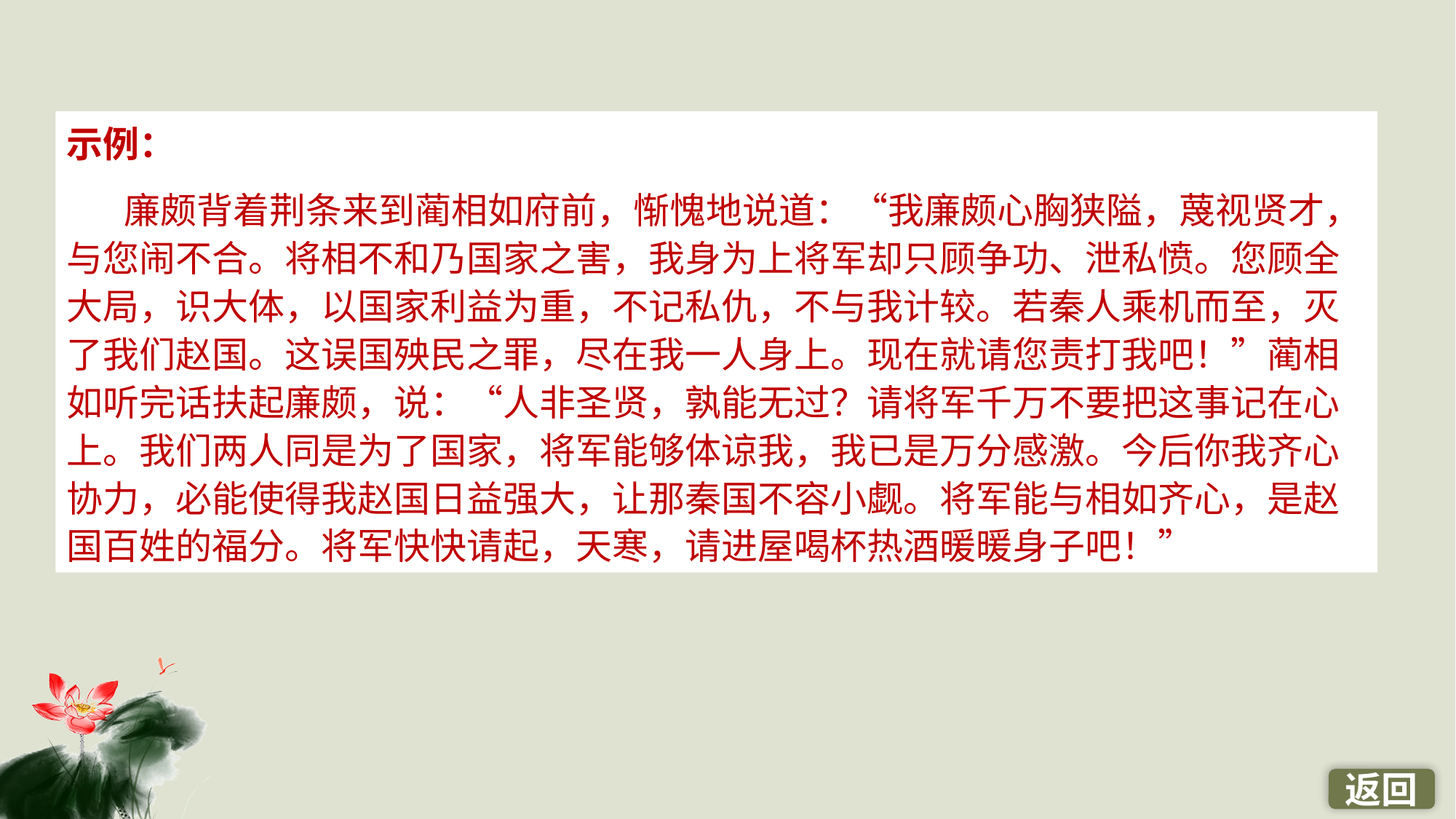

示例：
      廉颇背着荆条来到蔺相如府前，惭愧地说道：“我廉颇心胸狭隘，蔑视贤才，与您闹不合。将相不和乃国家之害，我身为上将军却只顾争功、泄私愤。您顾全大局，识大体，以国家利益为重，不记私仇，不与我计较。若秦人乘机而至，灭了我们赵国。这误国殃民之罪，尽在我一人身上。现在就请您责打我吧！”蔺相如听完话扶起廉颇，说：“人非圣贤，孰能无过？请将军千万不要把这事记在心上。我们两人同是为了国家，将军能够体谅我，我已是万分感激。今后你我齐心协力，必能使得我赵国日益强大，让那秦国不容小觑。将军能与相如齐心，是赵国百姓的福分。将军快快请起，天寒，请进屋喝杯热酒暖暖身子吧！”
返回